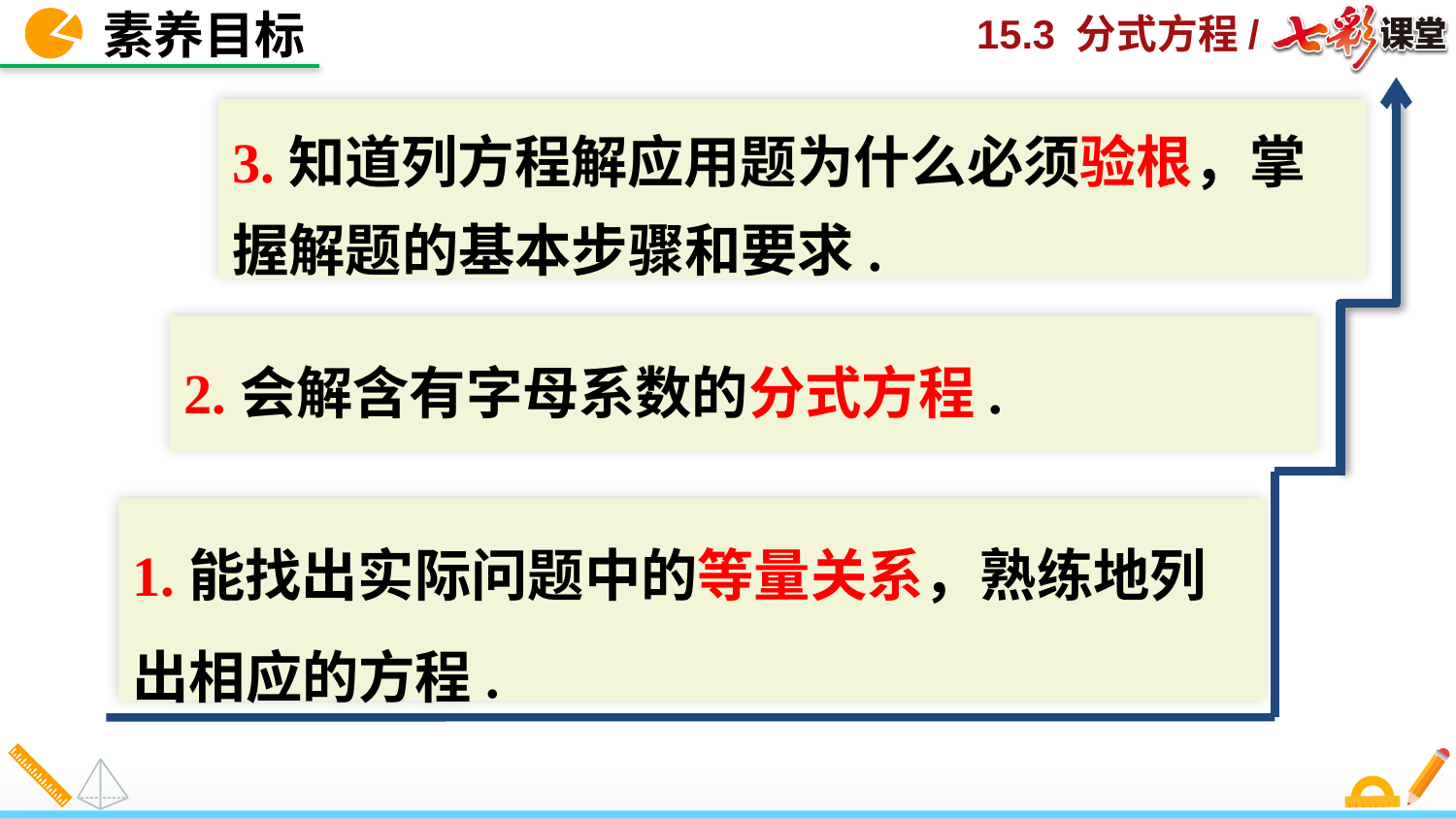

素养目标

3.知道列方程解应用题为什么必须验根，掌握解题的基本步骤和要求.
2.会解含有字母系数的分式方程.
1.能找出实际问题中的等量关系，熟练地列出相应的方程.